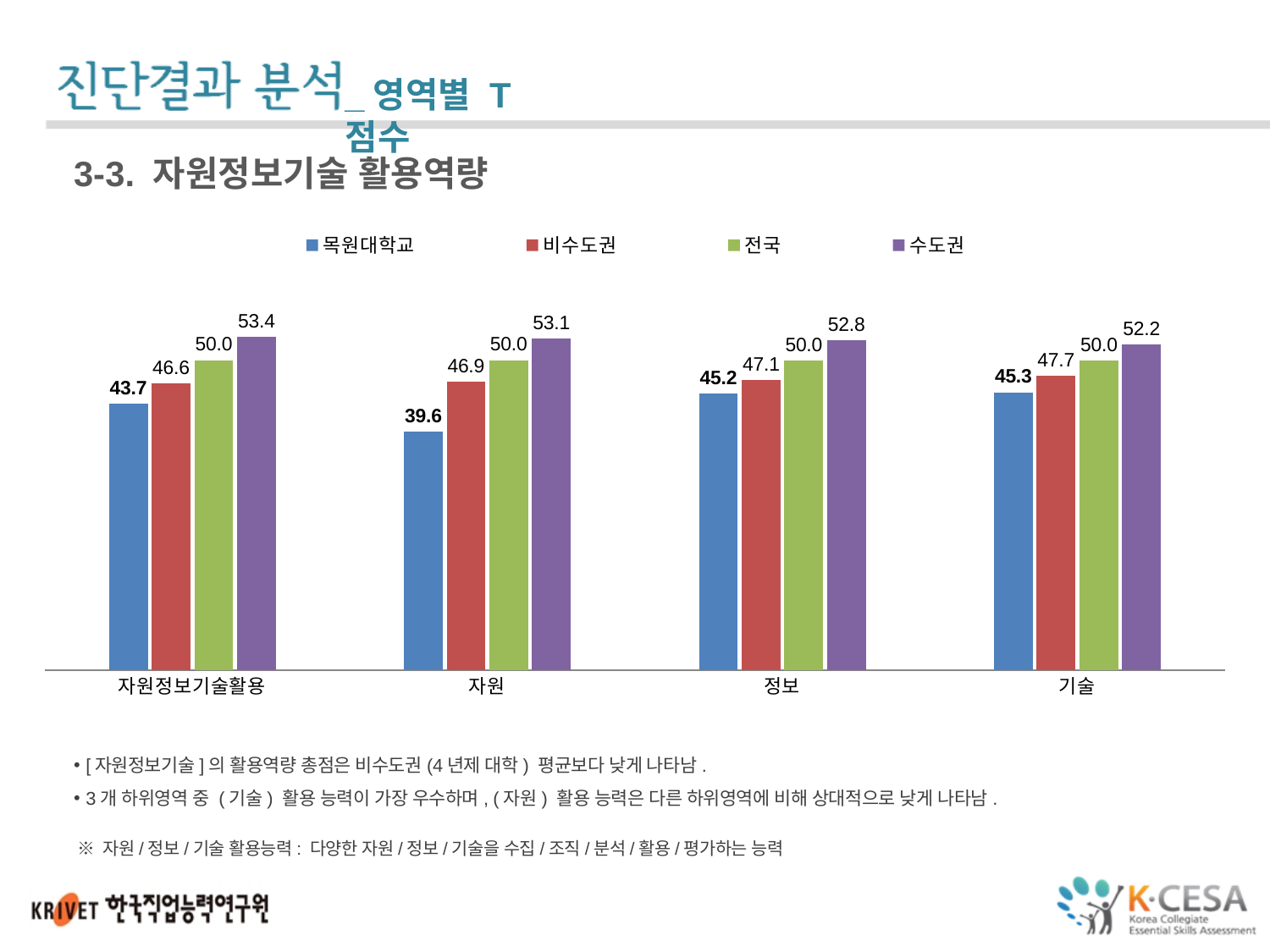

_영역별 T점수
3-3. 자원정보기술 활용역량

### Chart

| Category | 목원대학교 | 비수도권 | 전국 | 수도권 |
|---|---|---|---|---|
| 자원정보기술활용 | 43.71108179419525 | 46.62 | 49.995638992023416 | 53.37 |
| 자원 | 39.642480211081796 | 46.88 | 49.98268070137674 | 53.09 |
| 정보 | 45.16490765171504 | 47.08 | 49.96371030193504 | 52.84 |
| 기술 | 45.32849604221636 | 47.7 | 49.962149551150084 | 52.23 |
[자원정보기술]의 활용역량 총점은 비수도권(4년제 대학) 평균보다 낮게 나타남.
3개 하위영역 중 (기술) 활용 능력이 가장 우수하며, (자원) 활용 능력은 다른 하위영역에 비해 상대적으로 낮게 나타남.
※ 자원/정보/기술 활용능력: 다양한 자원/정보/기술을 수집/조직/분석/활용/평가하는 능력